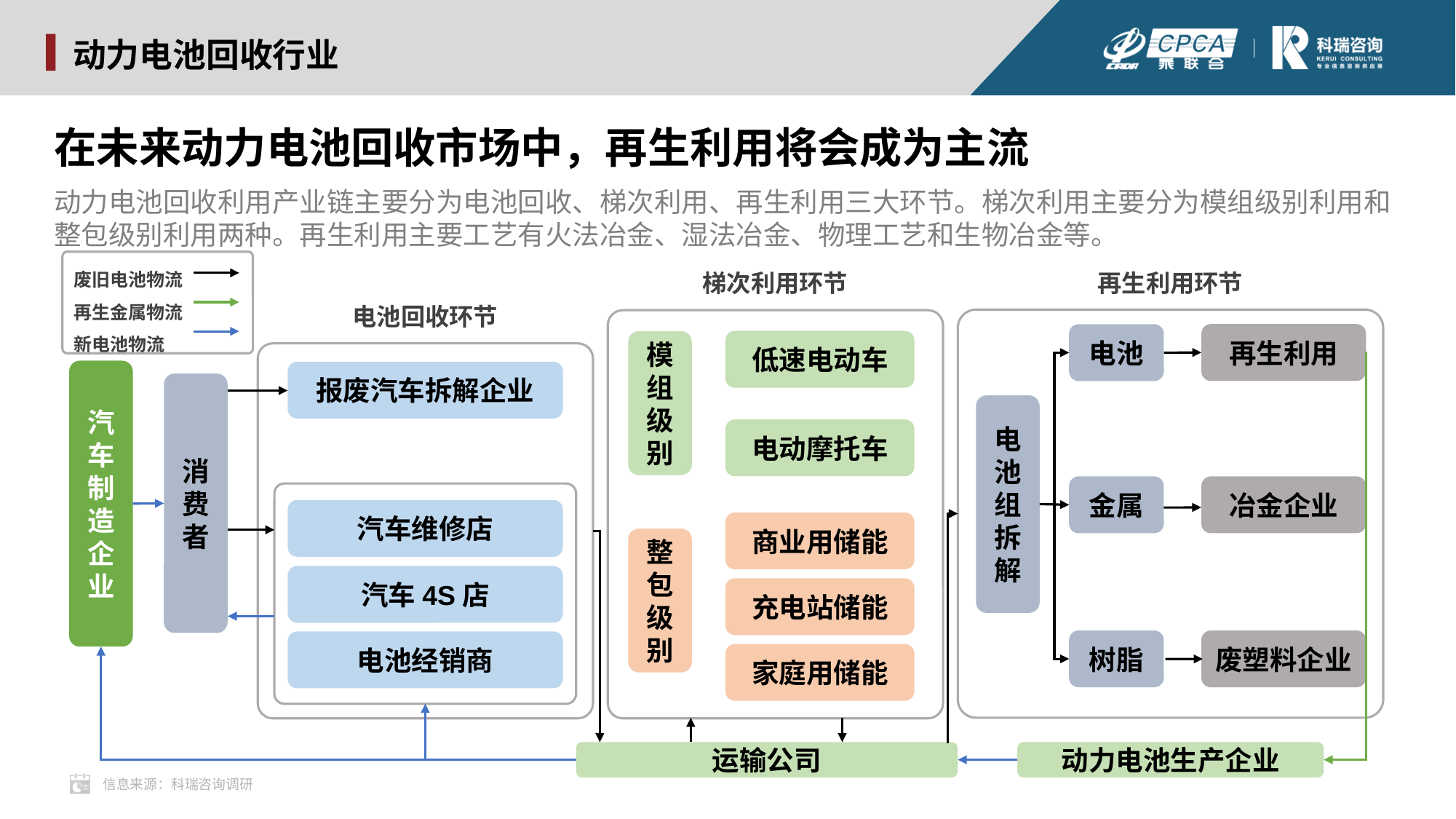

动力电池回收行业
在未来动力电池回收市场中，再生利用将会成为主流
动力电池回收利用产业链主要分为电池回收、梯次利用、再生利用三大环节。梯次利用主要分为模组级别利用和整包级别利用两种。再生利用主要工艺有火法冶金、湿法冶金、物理工艺和生物冶金等。

废旧电池物流
再生金属物流
新电池物流
梯次利用环节
再生利用环节
电池回收环节

再生利用
电池
低速电动车
模组级别

汽车制造企业
报废汽车拆解企业
消费者
电池组拆解
电动摩托车
金属
冶金企业

汽车维修店
商业用储能
整包级别
汽车4S店
充电站储能
树脂
废塑料企业
电池经销商
家庭用储能
运输公司
动力电池生产企业
信息来源：科瑞咨询调研